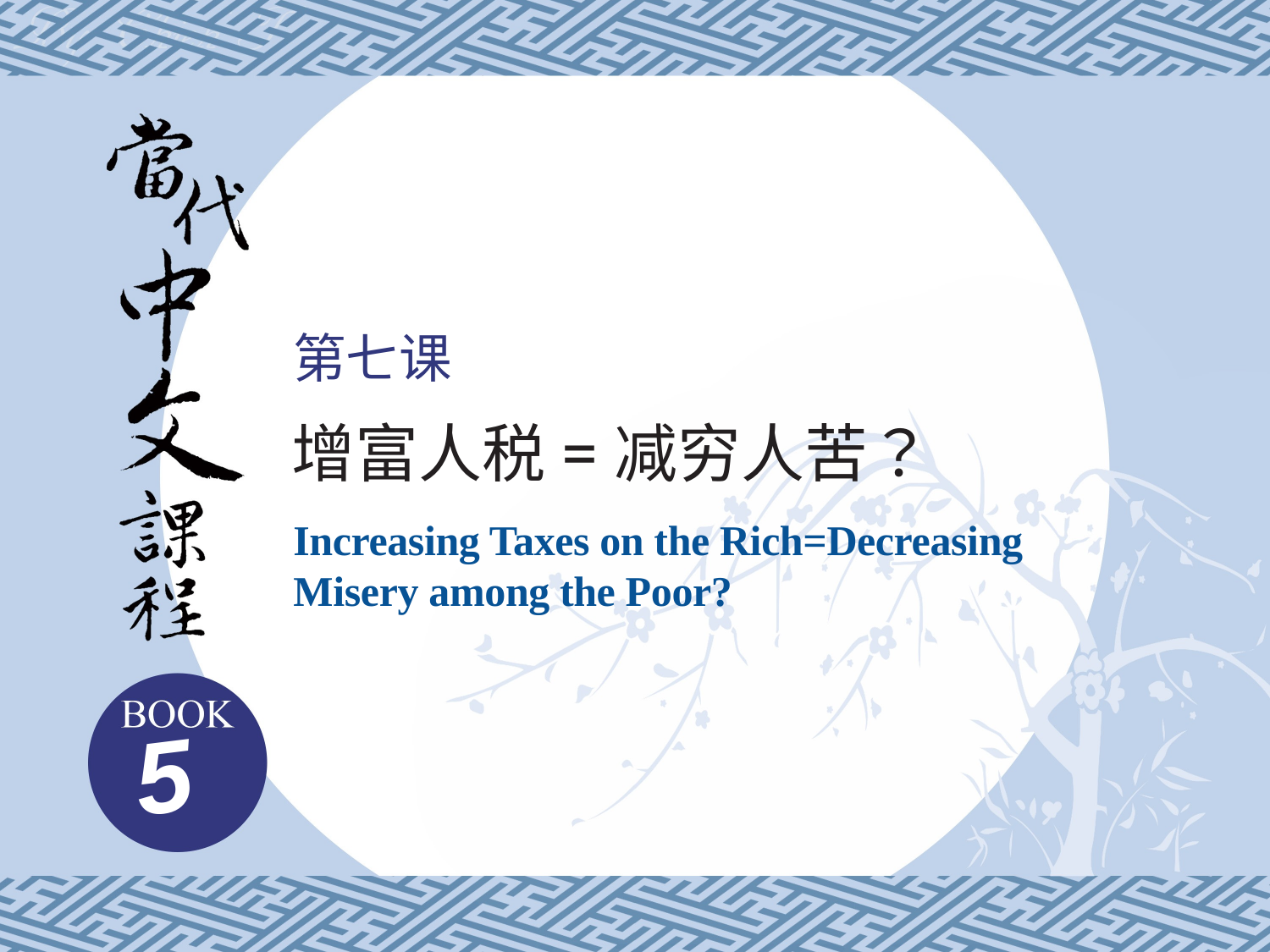

第七课
增富人税=减穷人苦？
Increasing Taxes on the Rich=Decreasing Misery among the Poor?
5